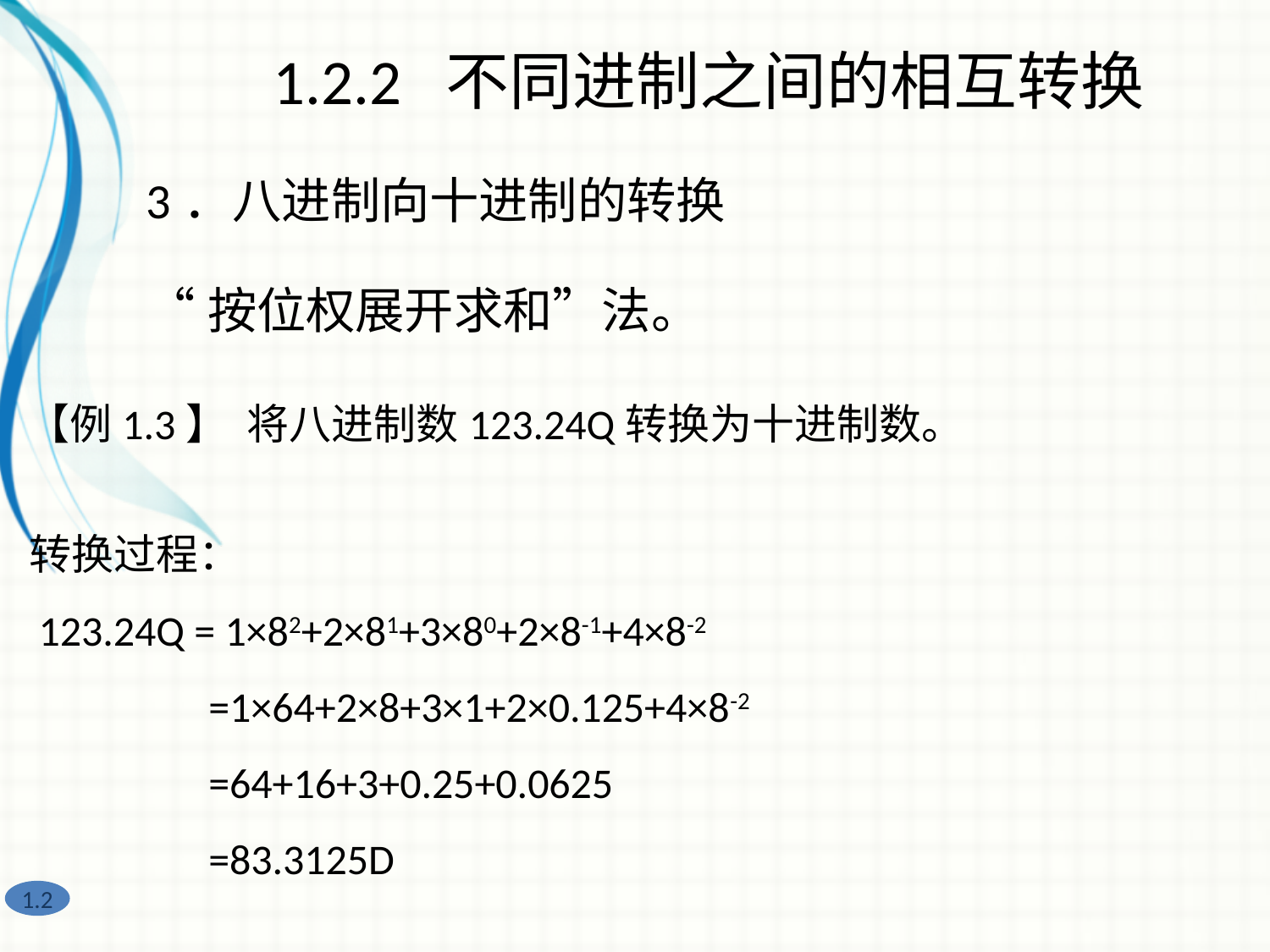

1.2.2  不同进制之间的相互转换
3．八进制向十进制的转换
“按位权展开求和”法。
【例1.3】  将八进制数123.24Q转换为十进制数。
转换过程：
 123.24Q = 1×82+2×81+3×80+2×8-1+4×8-2
　　　　=1×64+2×8+3×1+2×0.125+4×8-2
　　　　=64+16+3+0.25+0.0625
　　　　=83.3125D